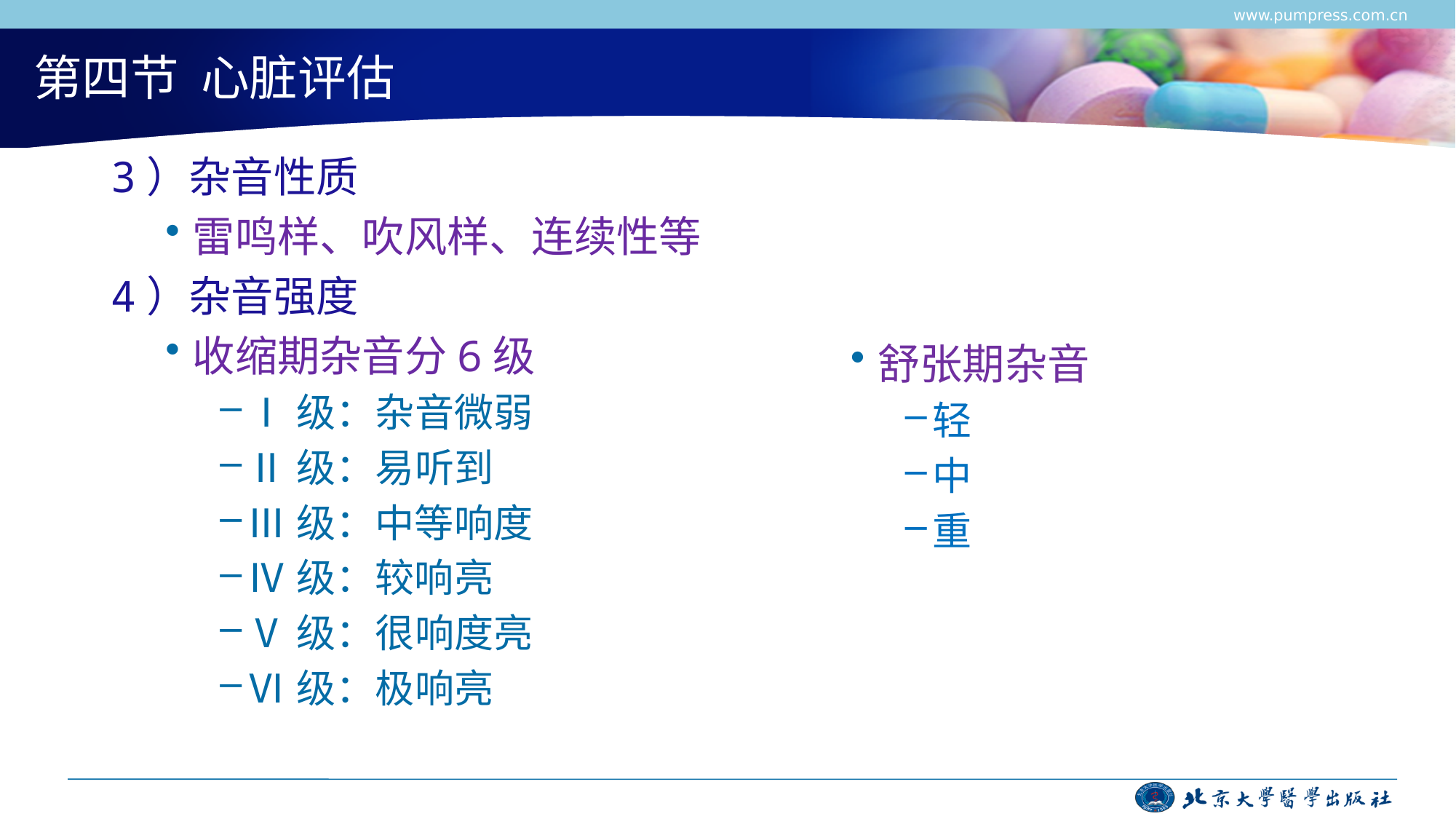

www.pumpress.com.cn
# 第四节  心脏评估
3）杂音性质
雷鸣样、吹风样、连续性等
4）杂音强度
收缩期杂音分6级
Ⅰ级：杂音微弱
Ⅱ级：易听到
Ⅲ级：中等响度
Ⅳ级：较响亮
Ⅴ级：很响度亮
Ⅵ级：极响亮
舒张期杂音
轻
中
重